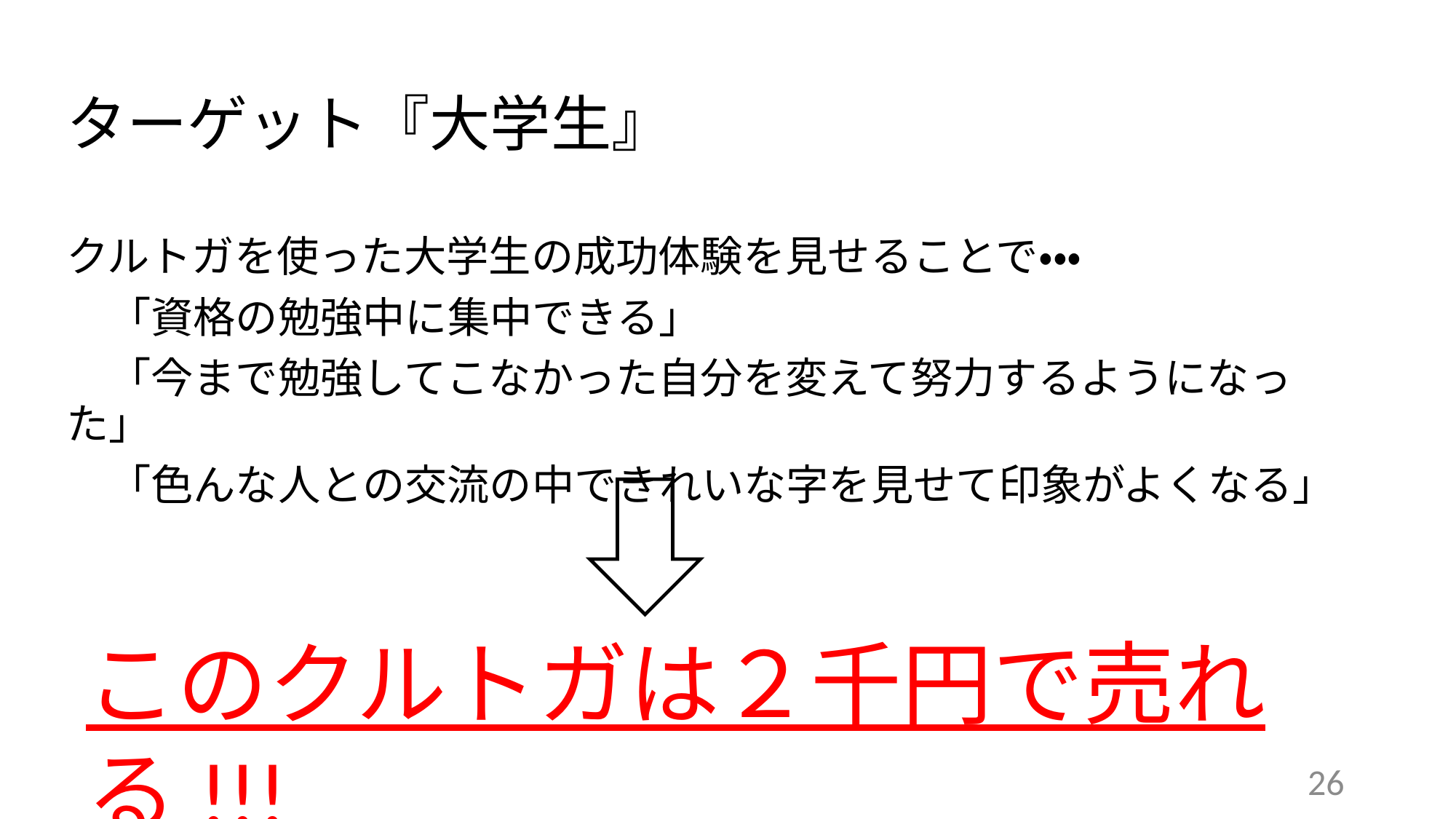

ターゲット『大学生』

クルトガを使った大学生の成功体験を見せることで・・・
　「資格の勉強中に集中できる」
　「今まで勉強してこなかった自分を変えて努力するようになった」
　「色んな人との交流の中できれいな字を見せて印象がよくなる」

このクルトガは２千円で売れる!!!
26